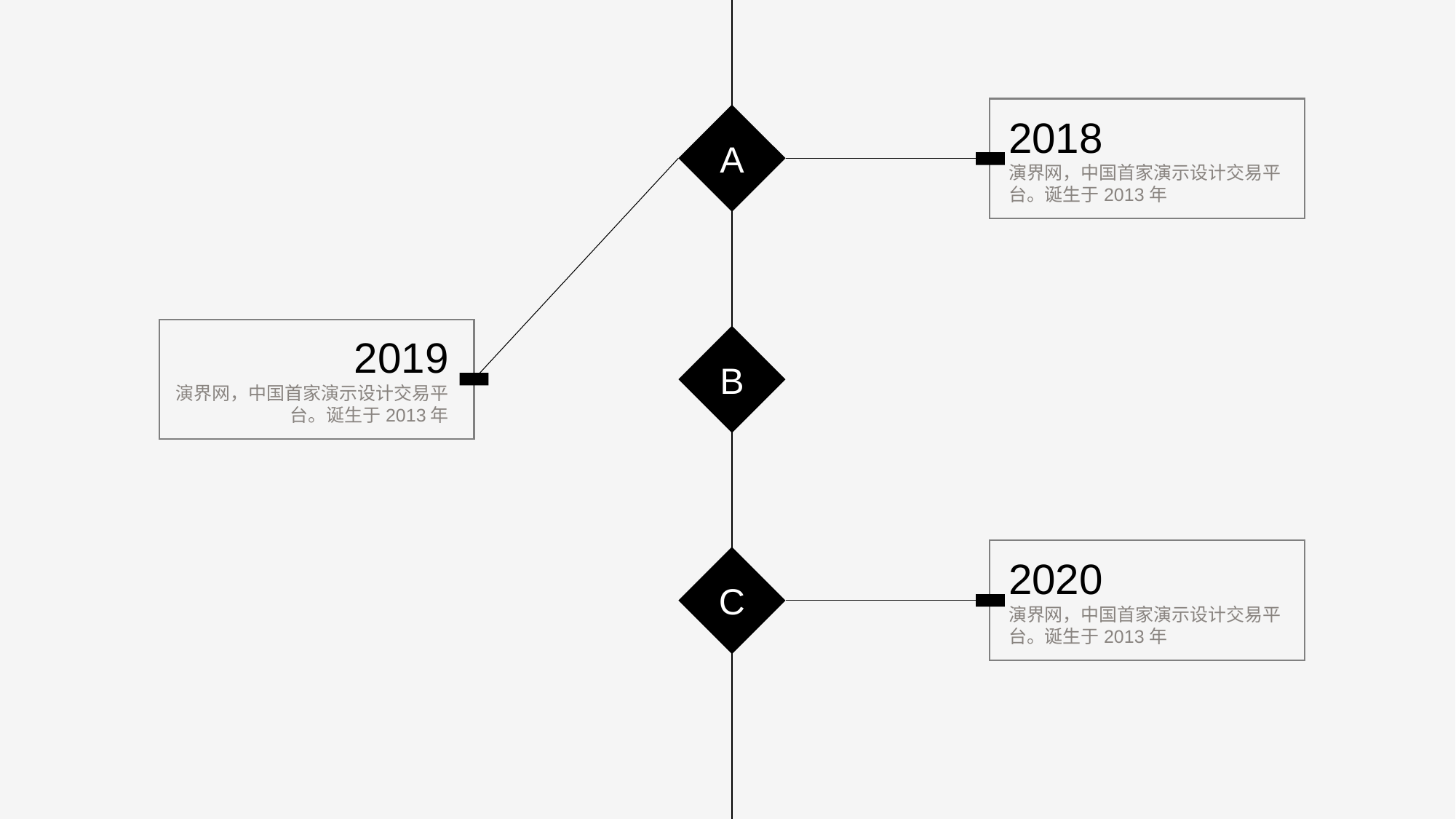

A
2018
演界网，中国首家演示设计交易平台。诞生于2013年

2019
演界网，中国首家演示设计交易平台。诞生于2013年
B

2020
演界网，中国首家演示设计交易平台。诞生于2013年
C